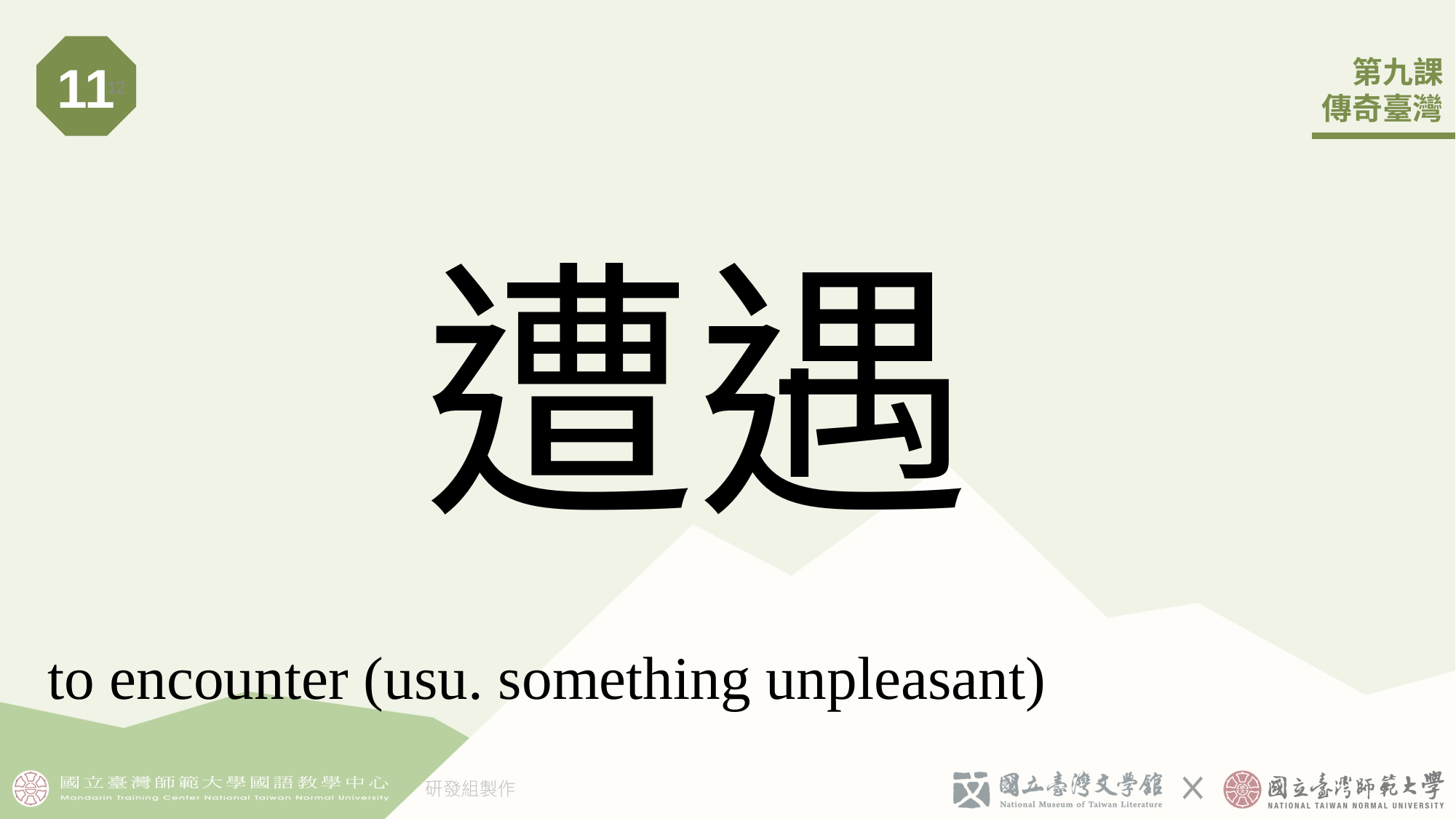

11
12
# 遭遇
to encounter (usu. something unpleasant)